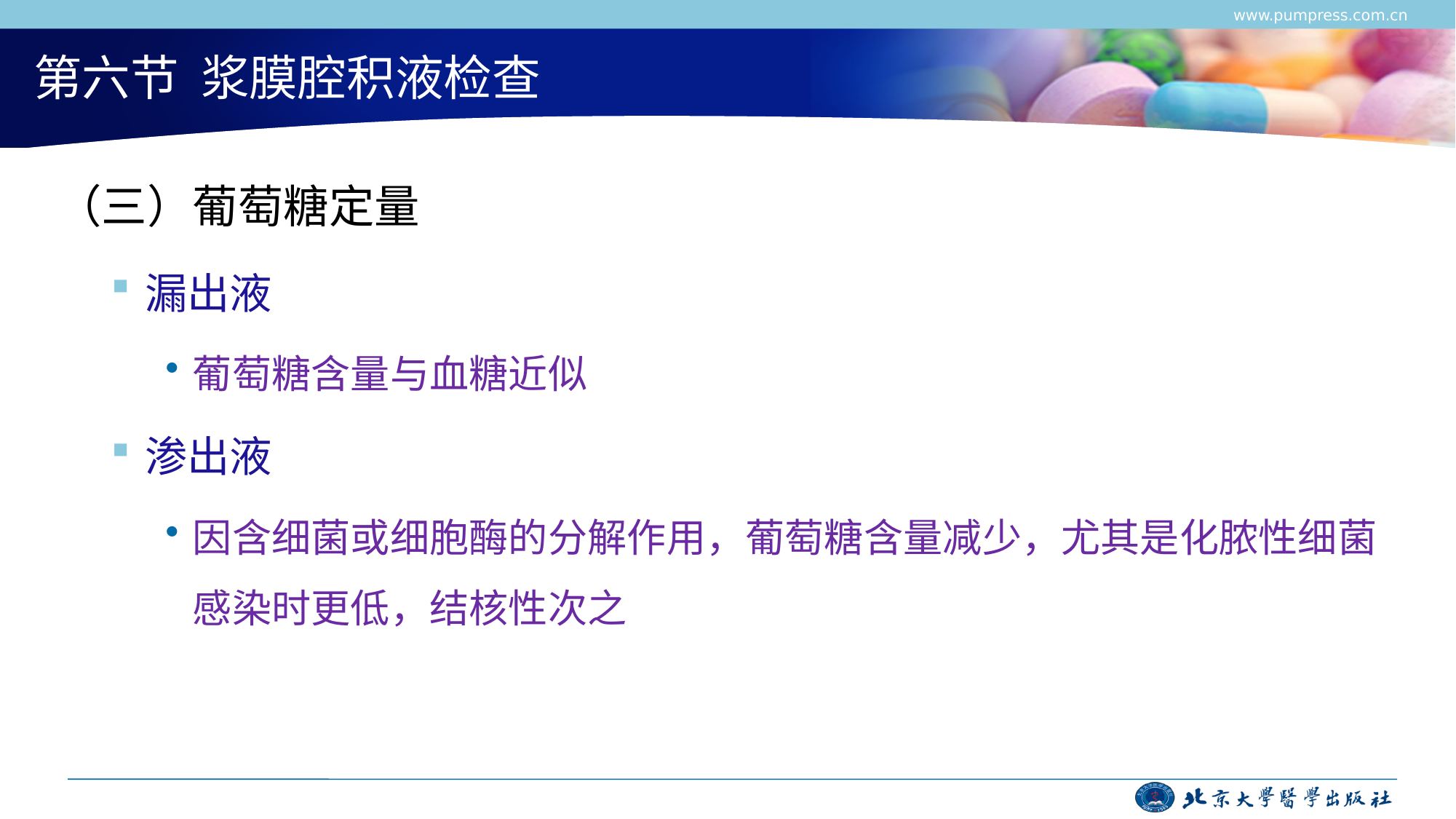

www.pumpress.com.cn
# 第六节  浆膜腔积液检查
（三）葡萄糖定量
漏出液
葡萄糖含量与血糖近似
渗出液
因含细菌或细胞酶的分解作用，葡萄糖含量减少，尤其是化脓性细菌感染时更低，结核性次之